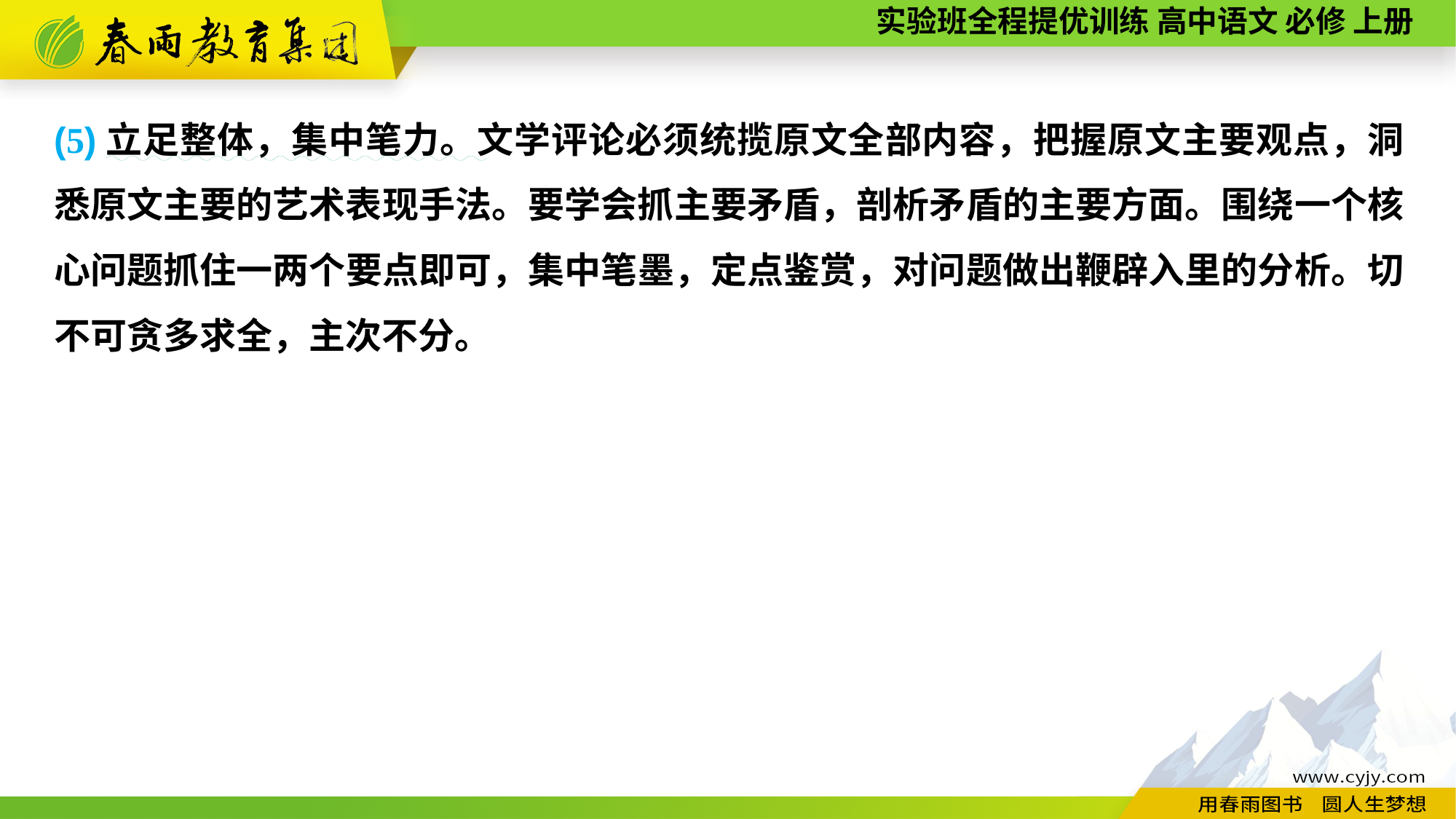

(5)立足整体，集中笔力。文学评论必须统揽原文全部内容，把握原文主要观点，洞悉原文主要的艺术表现手法。要学会抓主要矛盾，剖析矛盾的主要方面。围绕一个核心问题抓住一两个要点即可，集中笔墨，定点鉴赏，对问题做出鞭辟入里的分析。切不可贪多求全，主次不分。